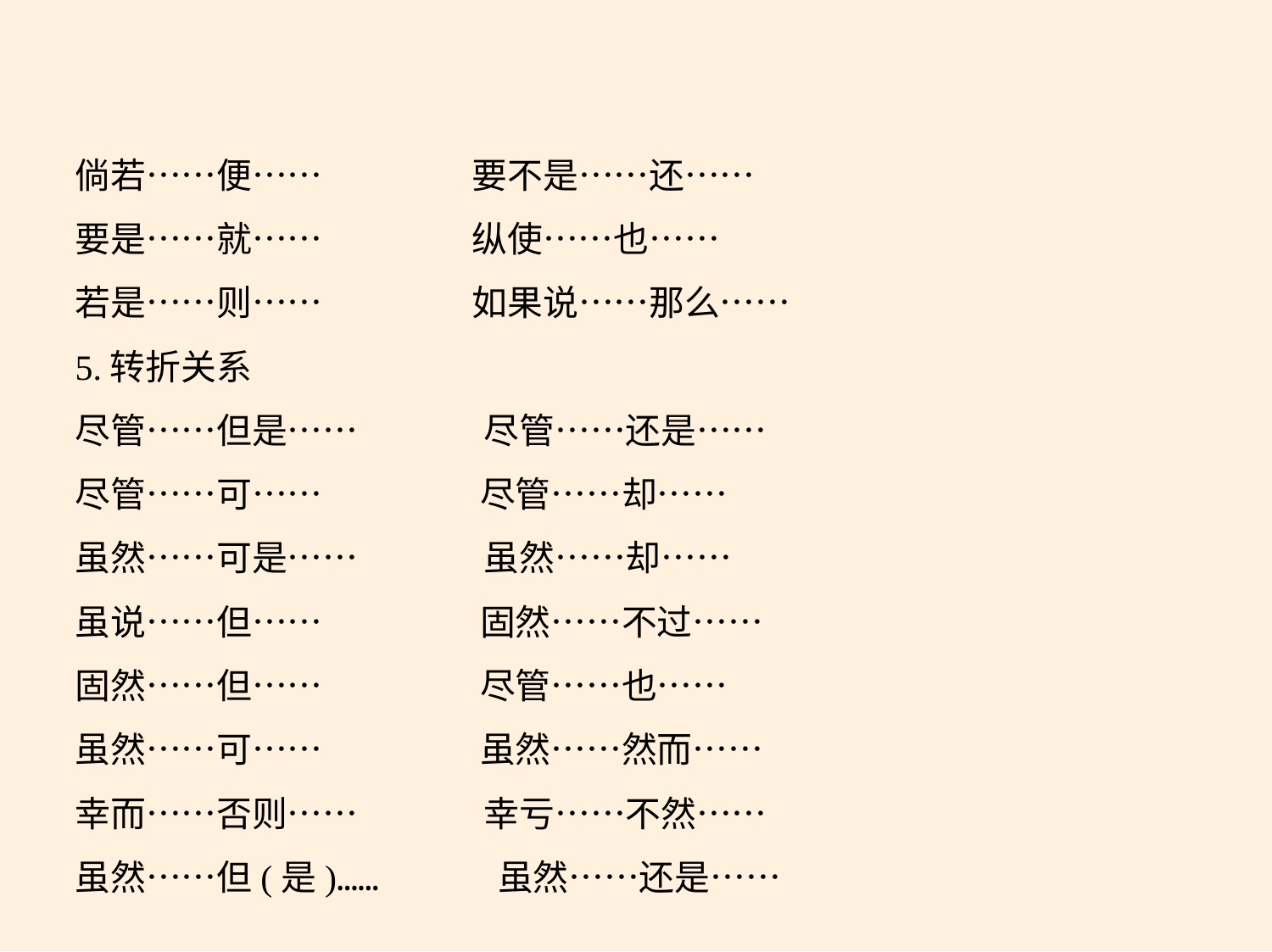

倘若……便……　　          要不是……还……
要是……就……　　          纵使……也……
若是……则……　　          如果说……那么……
5.转折关系
尽管……但是……　　       尽管……还是……
尽管……可……　　           尽管……却……
虽然……可是……　　       虽然……却……
虽说……但……　　           固然……不过……
固然……但……　　           尽管……也……
虽然……可……　　           虽然……然而……
幸而……否则……　　       幸亏……不然……
虽然……但(是)……　　     虽然……还是……